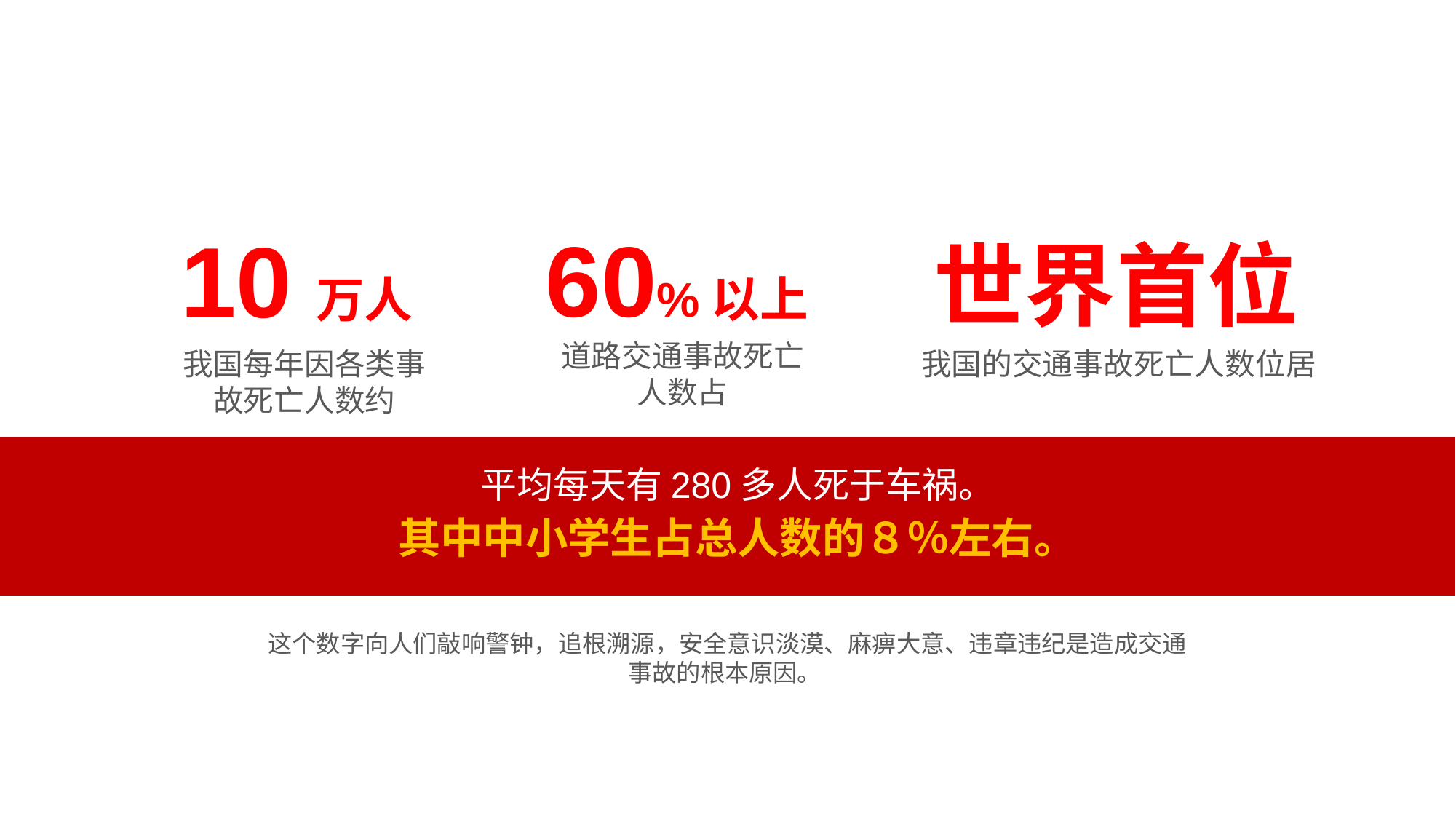

60%以上
道路交通事故死亡人数占
10万人
我国每年因各类事故死亡人数约
世界首位
我国的交通事故死亡人数位居

平均每天有280多人死于车祸。
其中中小学生占总人数的８％左右。
这个数字向人们敲响警钟，追根溯源，安全意识淡漠、麻痹大意、违章违纪是造成交通事故的根本原因。